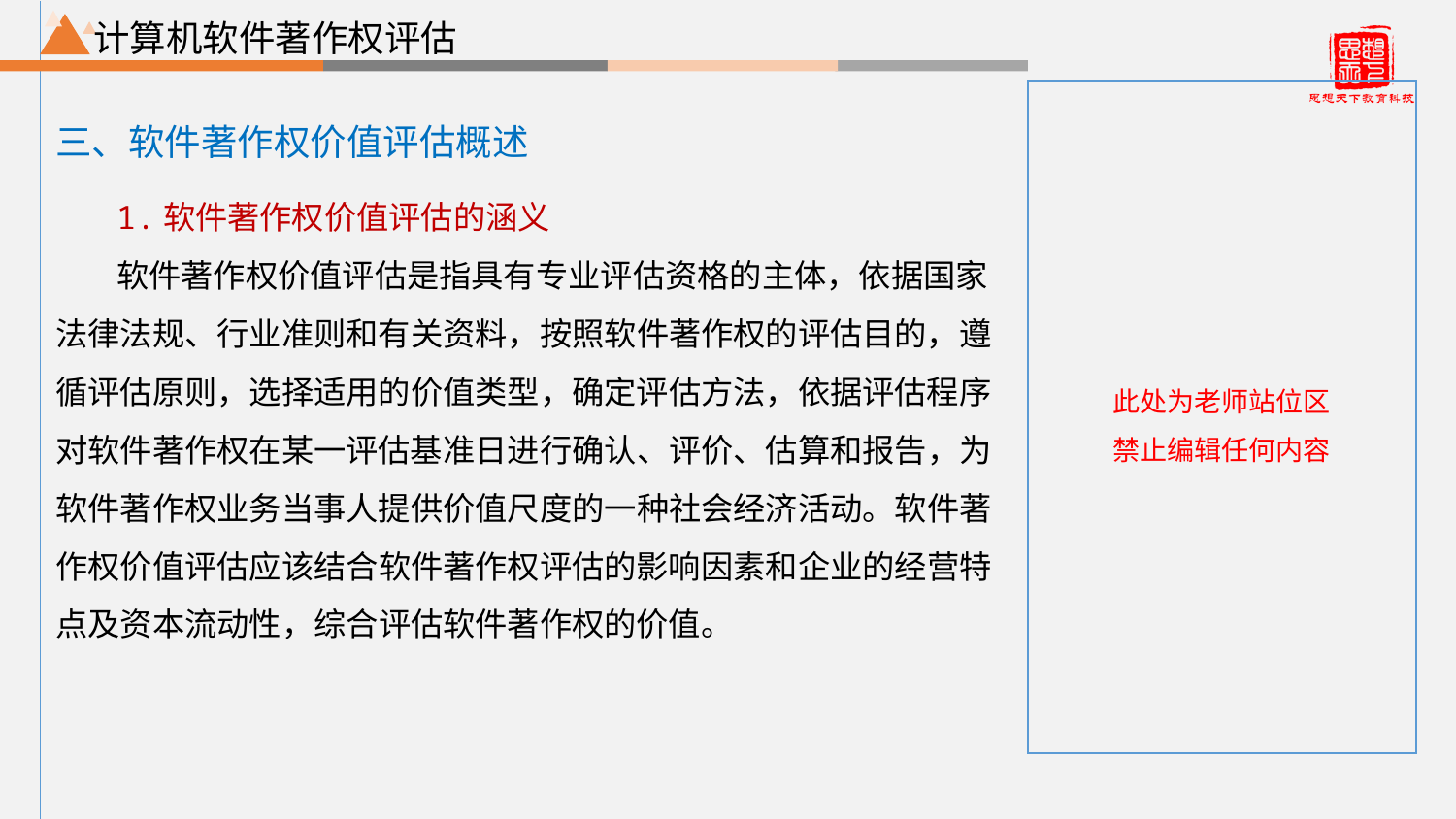

根据实际情况添加不同层级标题
# 计算机软件著作权评估
三、软件著作权价值评估概述
1.软件著作权价值评估的涵义
软件著作权价值评估是指具有专业评估资格的主体，依据国家法律法规、行业准则和有关资料，按照软件著作权的评估目的，遵循评估原则，选择适用的价值类型，确定评估方法，依据评估程序对软件著作权在某一评估基准日进行确认、评价、估算和报告，为软件著作权业务当事人提供价值尺度的一种社会经济活动。软件著作权价值评估应该结合软件著作权评估的影响因素和企业的经营特点及资本流动性，综合评估软件著作权的价值。
14